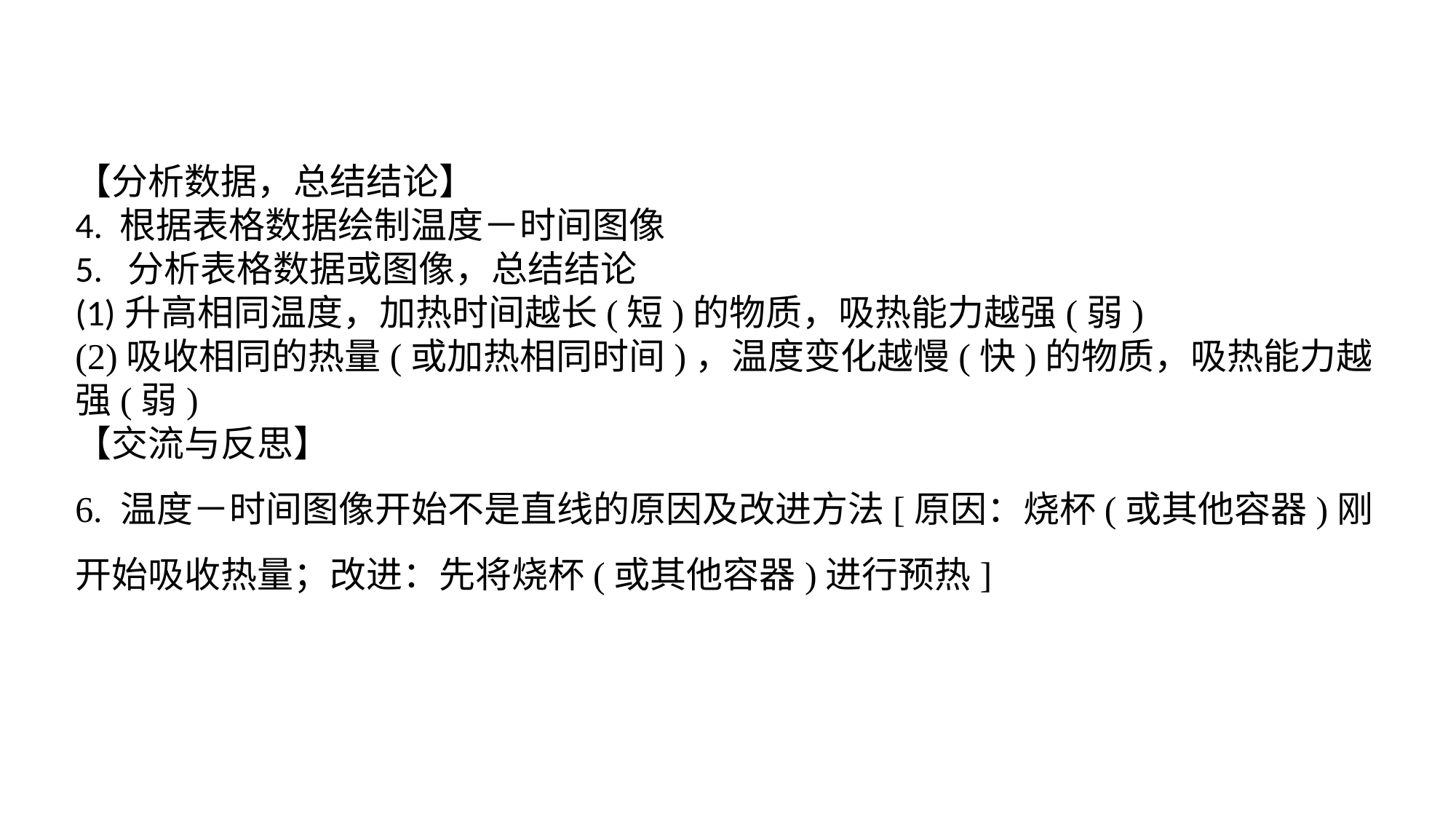

【分析数据，总结结论】4. 根据表格数据绘制温度－时间图像5.  分析表格数据或图像，总结结论(1)升高相同温度，加热时间越长(短)的物质，吸热能力越强(弱)(2)吸收相同的热量(或加热相同时间)，温度变化越慢(快)的物质，吸热能力越强(弱)【交流与反思】6. 温度－时间图像开始不是直线的原因及改进方法[原因：烧杯(或其他容器)刚开始吸收热量；改进：先将烧杯(或其他容器)进行预热]